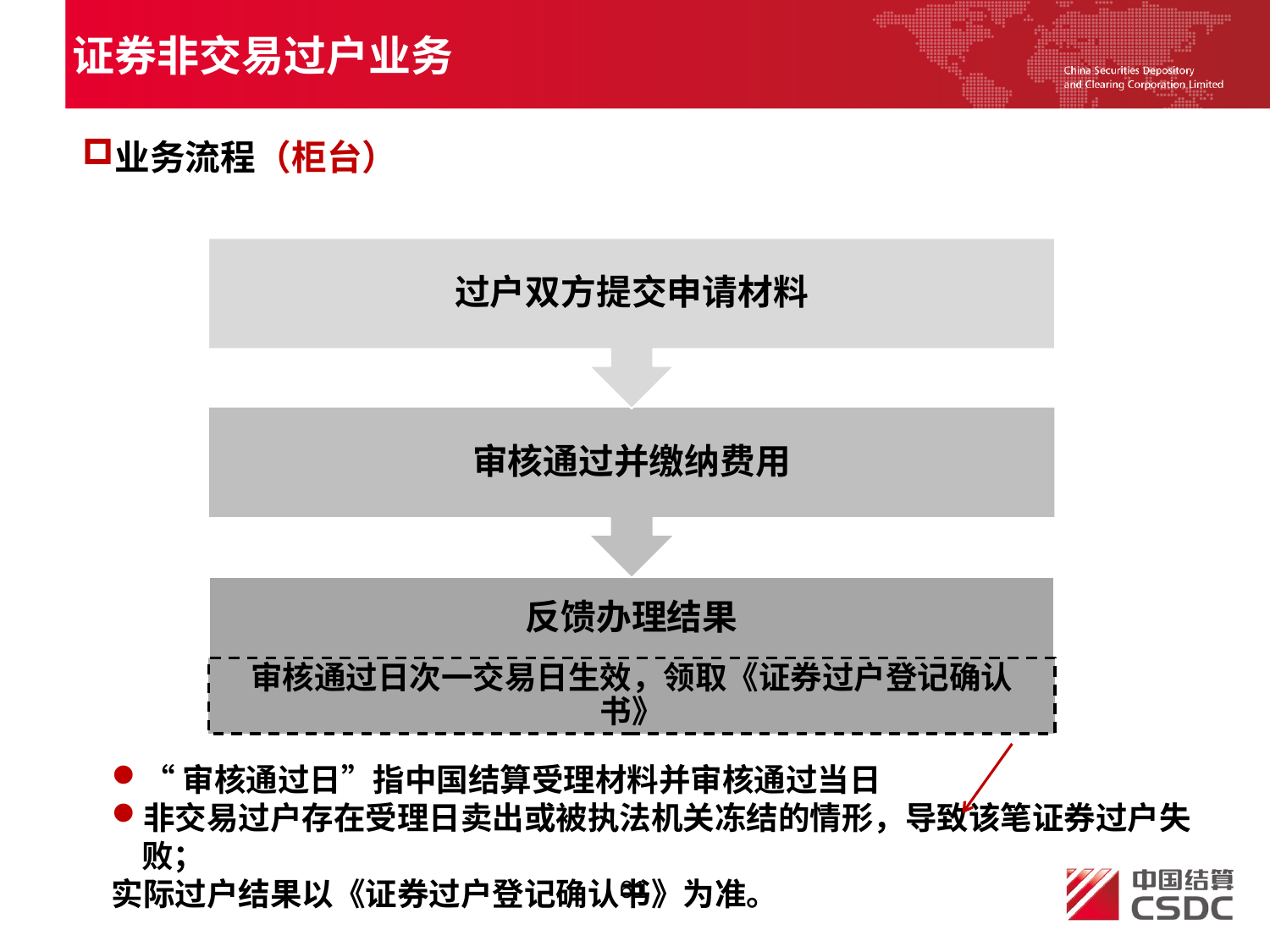

证券非交易过户业务
业务流程（柜台）

反馈办理结果
审核通过日次一交易日生效，领取《证券过户登记确认书》
审核通过并缴纳费用
过户双方提交申请材料
“审核通过日”指中国结算受理材料并审核通过当日
非交易过户存在受理日卖出或被执法机关冻结的情形，导致该笔证券过户失败；
实际过户结果以《证券过户登记确认书》为准。
61